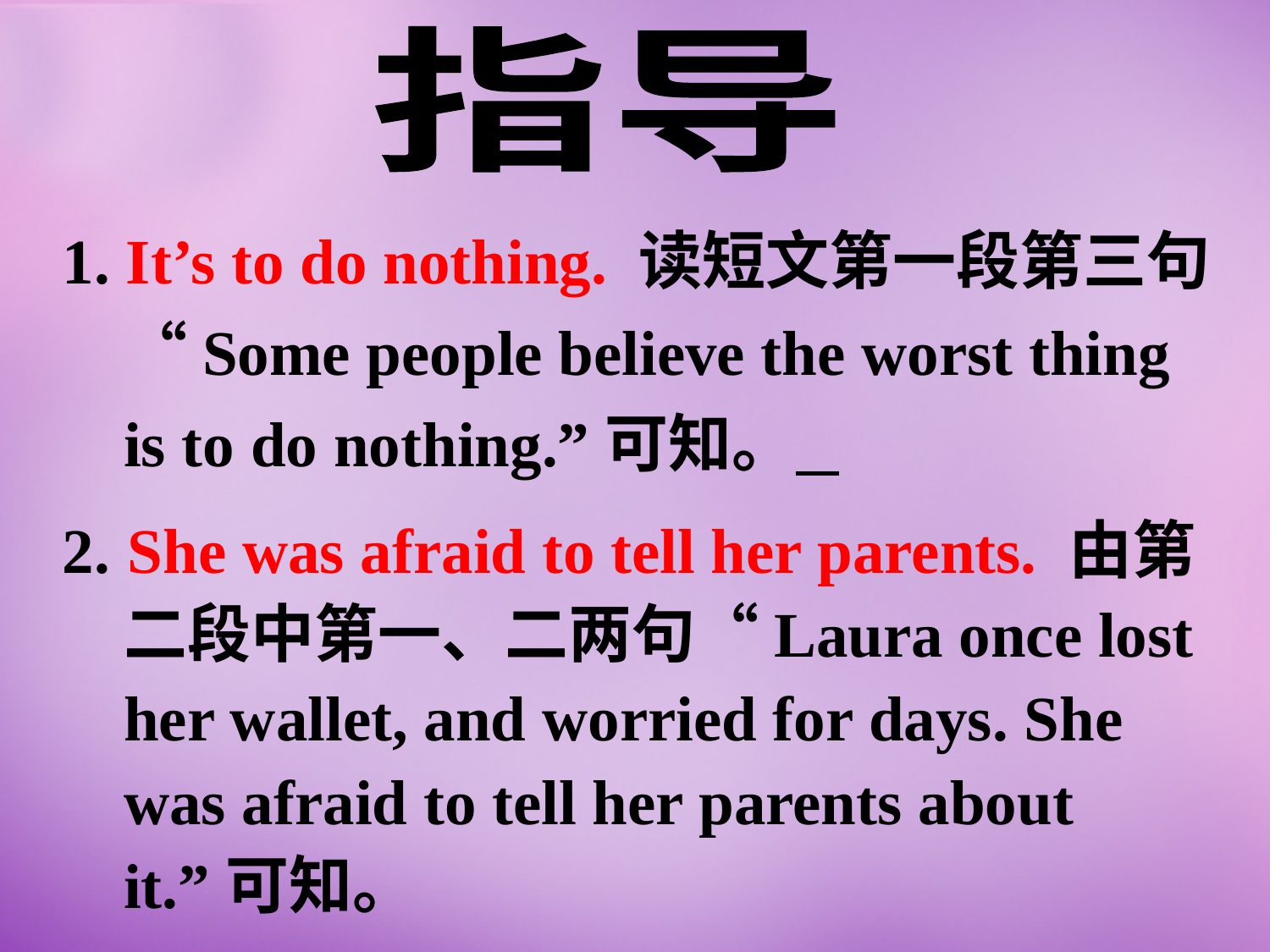

指导
1. It’s to do nothing. 读短文第一段第三句“Some people believe the worst thing is to do nothing.”可知。
2. She was afraid to tell her parents. 由第二段中第一、二两句“Laura once lost her wallet, and worried for days. She was afraid to tell her parents about it.”可知。